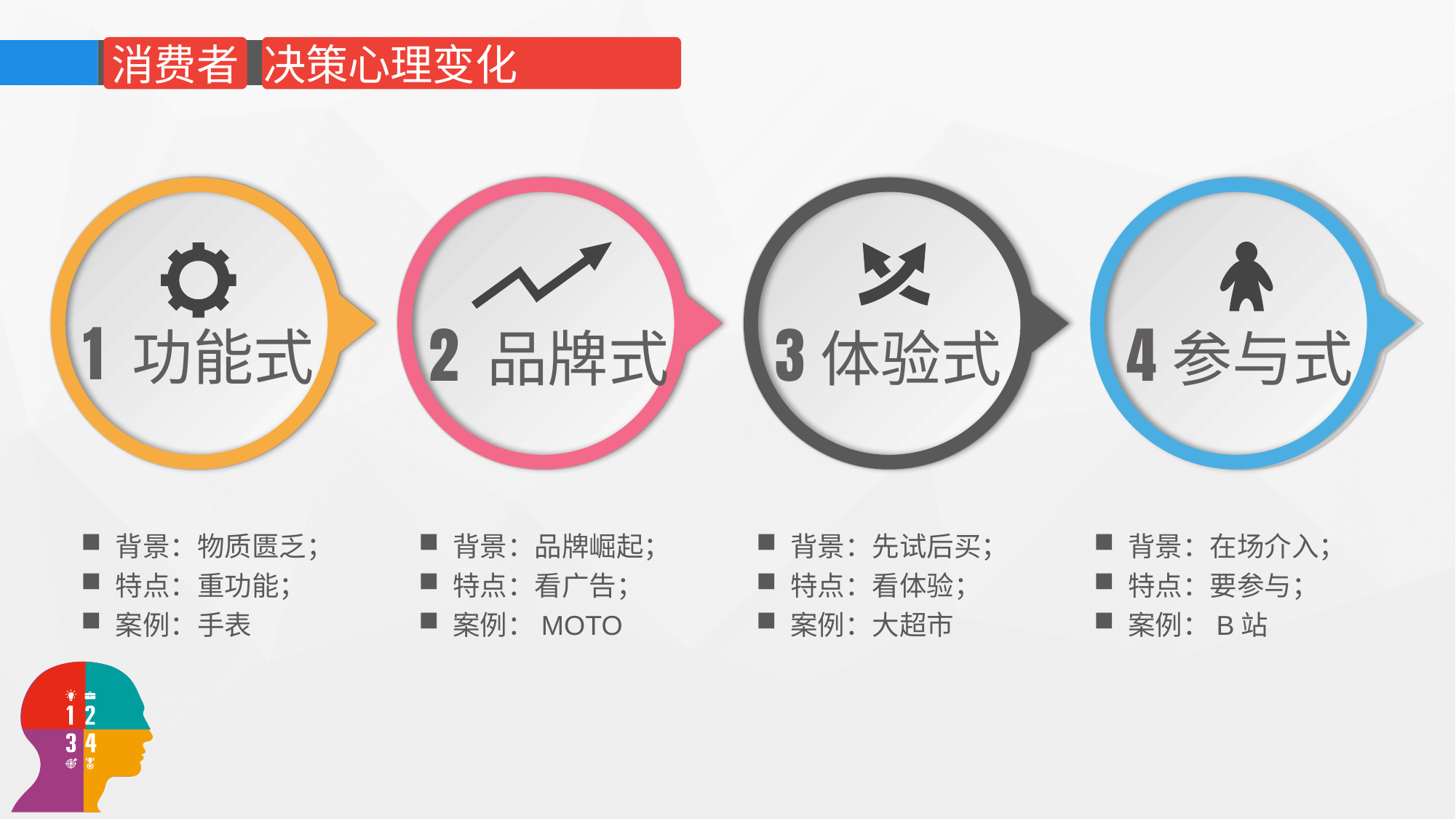

消费者
决策心理变化

1 功能式

2 品牌式

3体验式

4参与式
背景：物质匮乏；
特点：重功能；
案例：手表
背景：品牌崛起；
特点：看广告；
案例：MOTO
背景：先试后买；
特点：看体验；
案例：大超市
背景：在场介入；
特点：要参与；
案例：B站